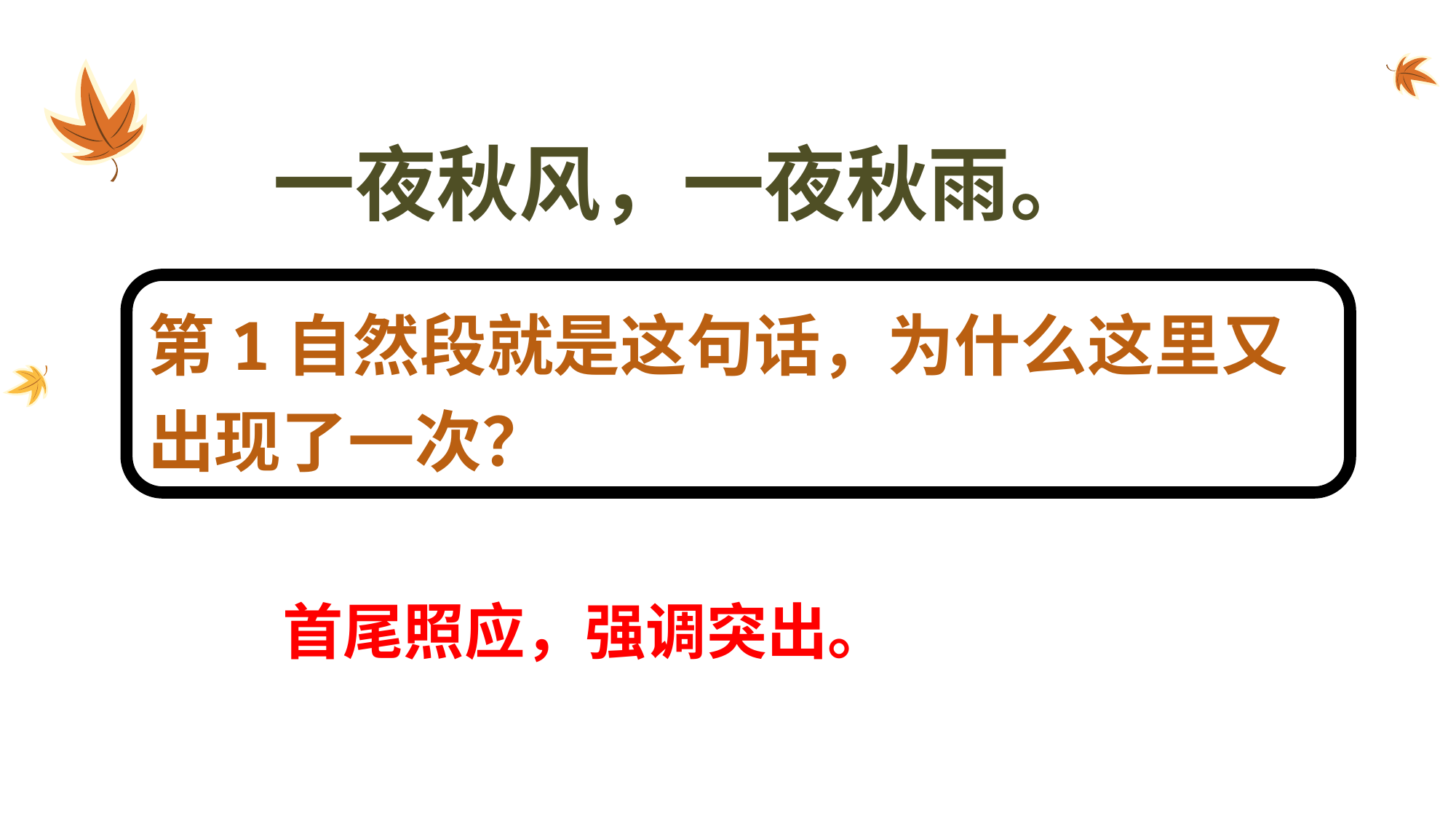

一夜秋风，一夜秋雨。
第1自然段就是这句话，为什么这里又出现了一次？

首尾照应，强调突出。